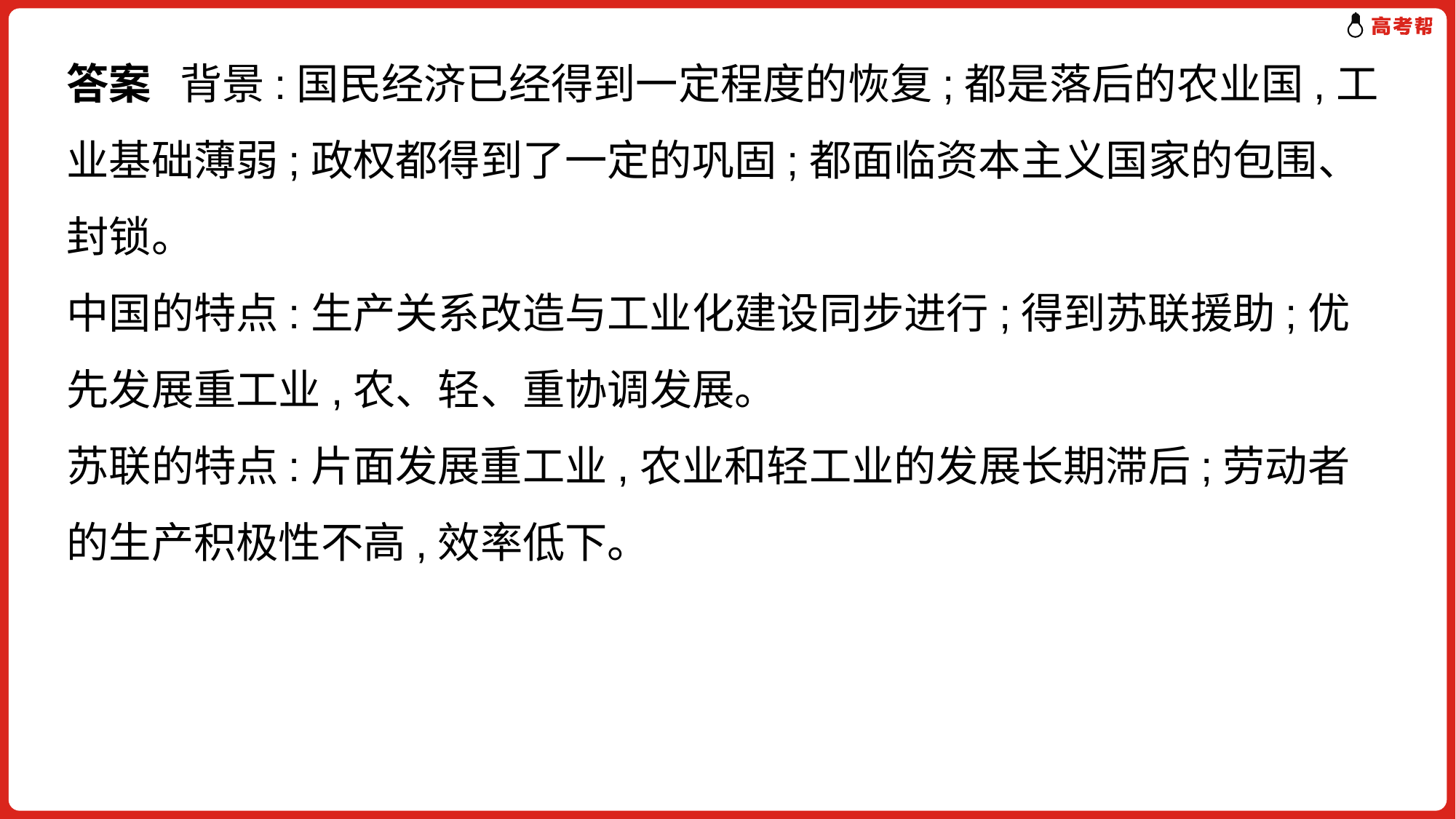

答案   背景:国民经济已经得到一定程度的恢复;都是落后的农业国,工业基础薄弱;政权都得到了一定的巩固;都面临资本主义国家的包围、封锁。
中国的特点:生产关系改造与工业化建设同步进行;得到苏联援助;优先发展重工业,农、轻、重协调发展。
苏联的特点:片面发展重工业,农业和轻工业的发展长期滞后;劳动者的生产积极性不高,效率低下。